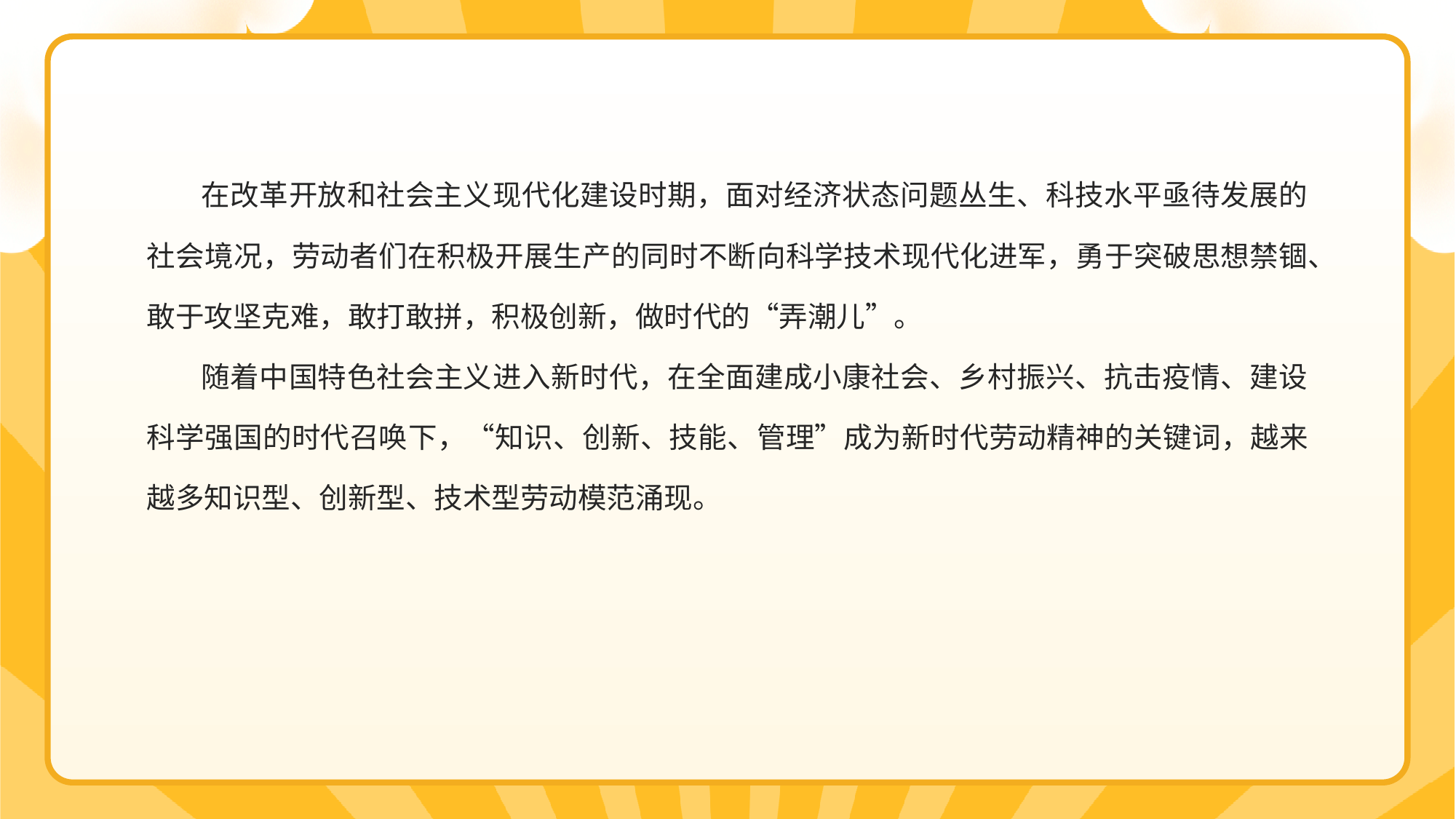

在改革开放和社会主义现代化建设时期，面对经济状态问题丛生、科技水平亟待发展的社会境况，劳动者们在积极开展生产的同时不断向科学技术现代化进军，勇于突破思想禁锢、敢于攻坚克难，敢打敢拼，积极创新，做时代的“弄潮儿”。
随着中国特色社会主义进入新时代，在全面建成小康社会、乡村振兴、抗击疫情、建设科学强国的时代召唤下，“知识、创新、技能、管理”成为新时代劳动精神的关键词，越来越多知识型、创新型、技术型劳动模范涌现。